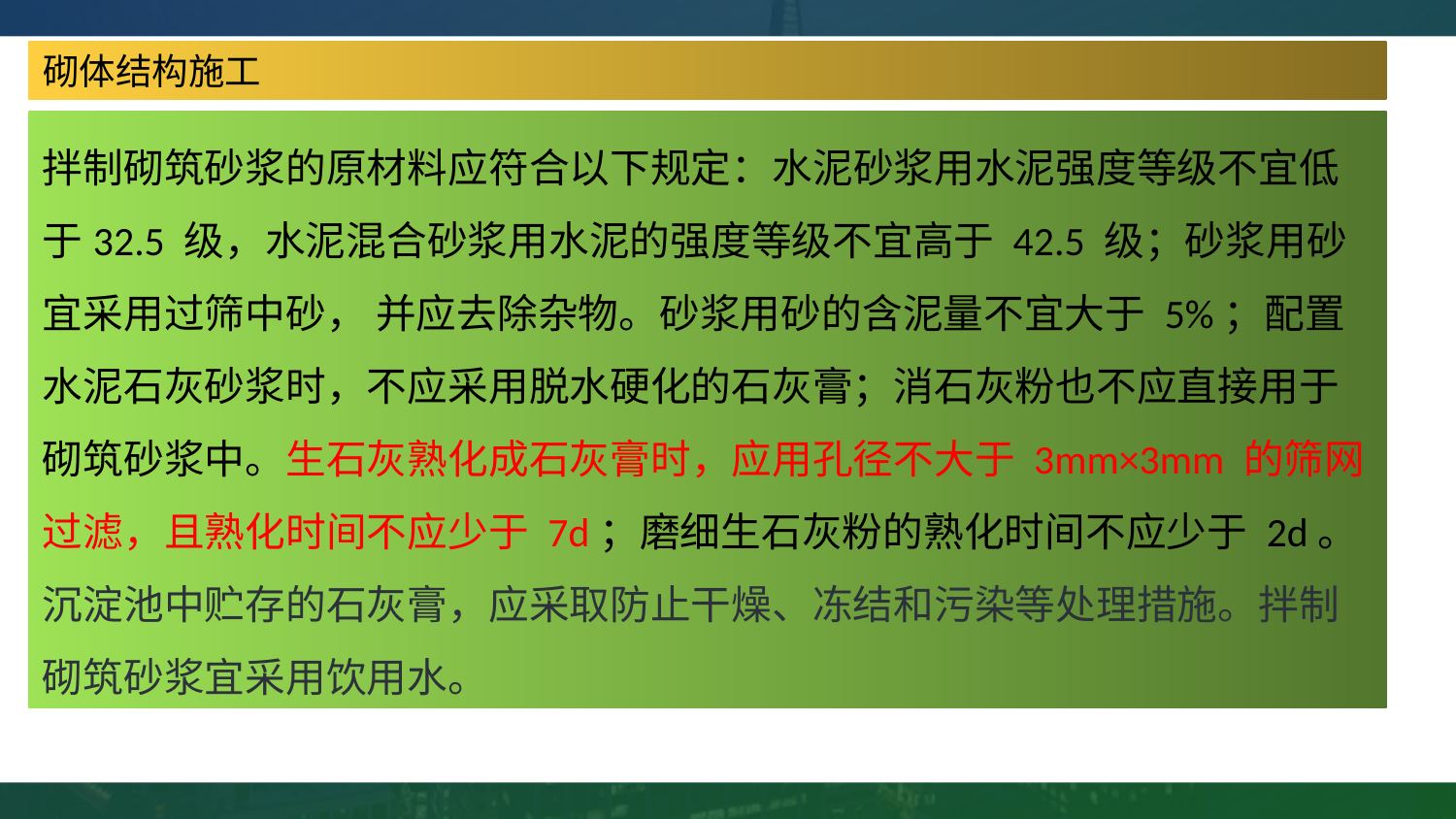

砌体结构施工
拌制砌筑砂浆的原材料应符合以下规定：水泥砂浆用水泥强度等级不宜低于32.5 级，水泥混合砂浆用水泥的强度等级不宜高于 42.5 级；砂浆用砂宜采用过筛中砂， 并应去除杂物。砂浆用砂的含泥量不宜大于 5%；配置水泥石灰砂浆时，不应采用脱水硬化的石灰膏；消石灰粉也不应直接用于砌筑砂浆中。生石灰熟化成石灰膏时，应用孔径不大于 3mm×3mm 的筛网过滤，且熟化时间不应少于 7d；磨细生石灰粉的熟化时间不应少于 2d。沉淀池中贮存的石灰膏，应采取防止干燥、冻结和污染等处理措施。拌制砌筑砂浆宜采用饮用水。